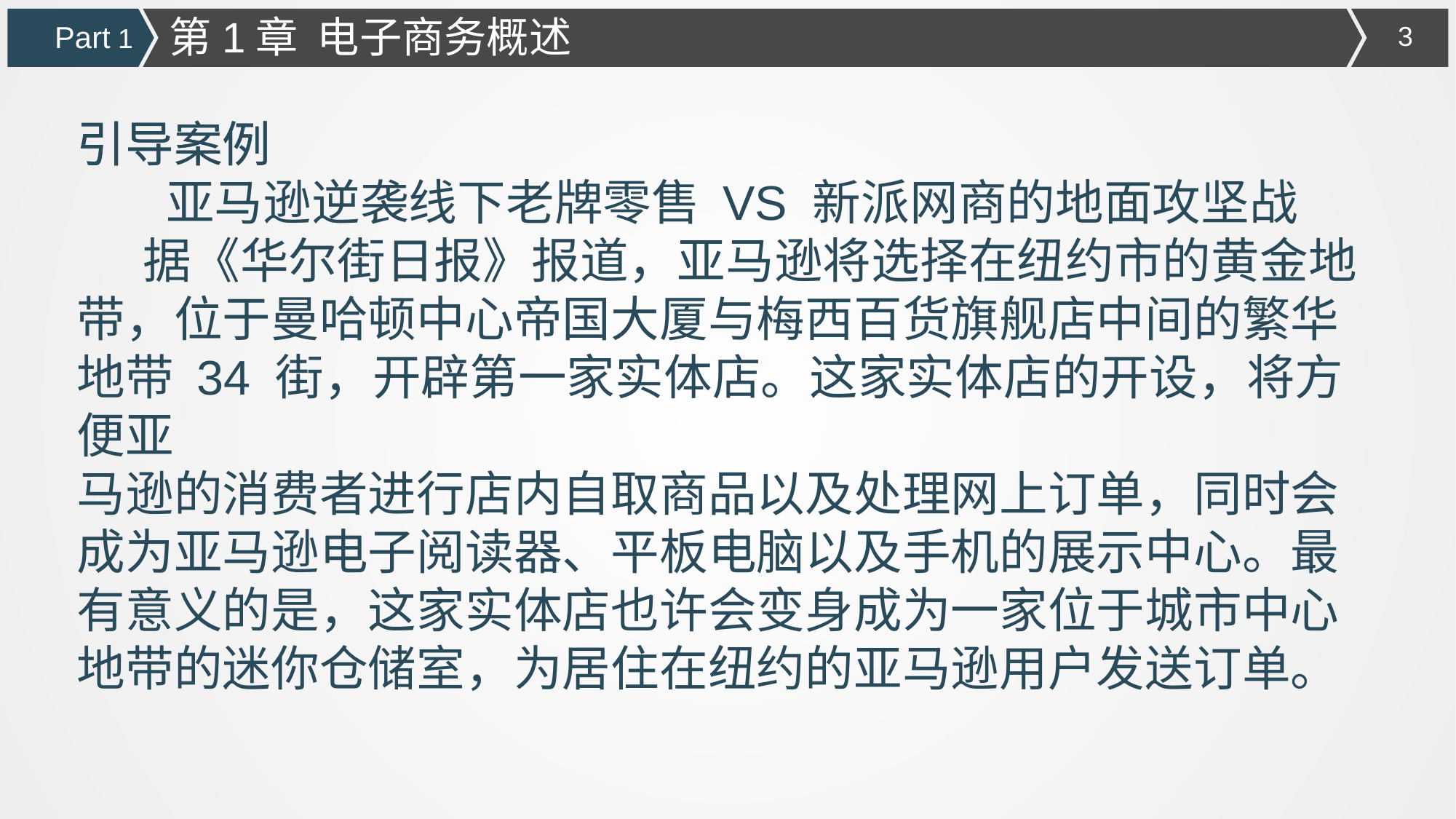

第1章  电子商务概述
Part 1
引导案例

引导案例
亚马逊逆袭线下老牌零售 VS 新派网商的地面攻坚战
     据《华尔街日报》报道，亚马逊将选择在纽约市的黄金地带，位于曼哈顿中心帝国大厦与梅西百货旗舰店中间的繁华地带 34 街，开辟第一家实体店。这家实体店的开设，将方便亚
马逊的消费者进行店内自取商品以及处理网上订单，同时会成为亚马逊电子阅读器、平板电脑以及手机的展示中心。最有意义的是，这家实体店也许会变身成为一家位于城市中心地带的迷你仓储室，为居住在纽约的亚马逊用户发送订单。